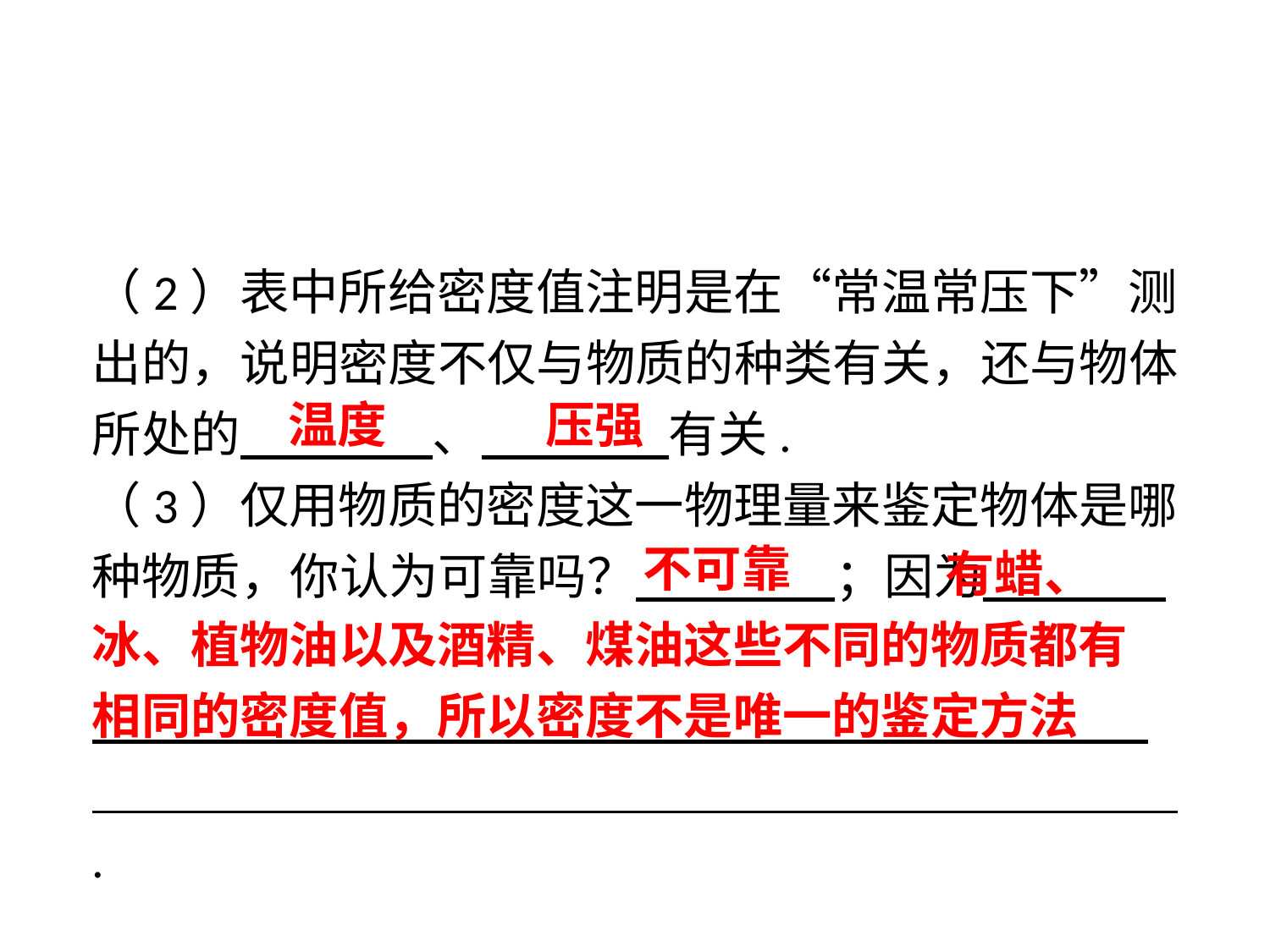

（2）表中所给密度值注明是在“常温常压下”测出的，说明密度不仅与物质的种类有关，还与物体所处的　             、                 有关.
（3）仅用物质的密度这一物理量来鉴定物体是哪种物质，你认为可靠吗？　         　；因为　            .
　                                                                                       　.
                                                                                                .
温度
压强
                                                                           有蜡、冰、植物油以及酒精、煤油这些不同的物质都有相同的密度值，所以密度不是唯一的鉴定方法
不可靠